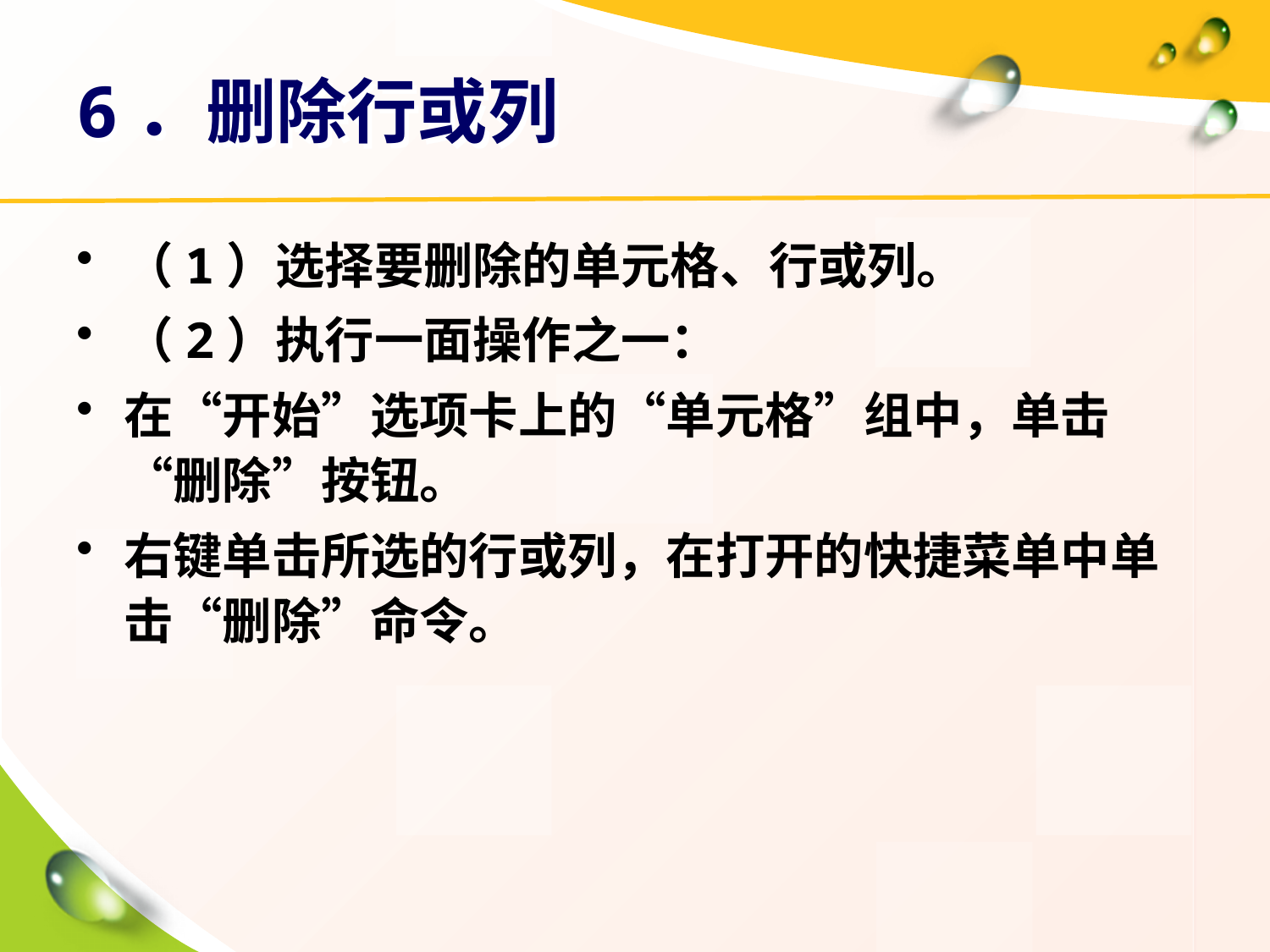

# 6．删除行或列
（1）选择要删除的单元格、行或列。
（2）执行一面操作之一：
在“开始”选项卡上的“单元格”组中，单击“删除”按钮。
右键单击所选的行或列，在打开的快捷菜单中单击“删除”命令。